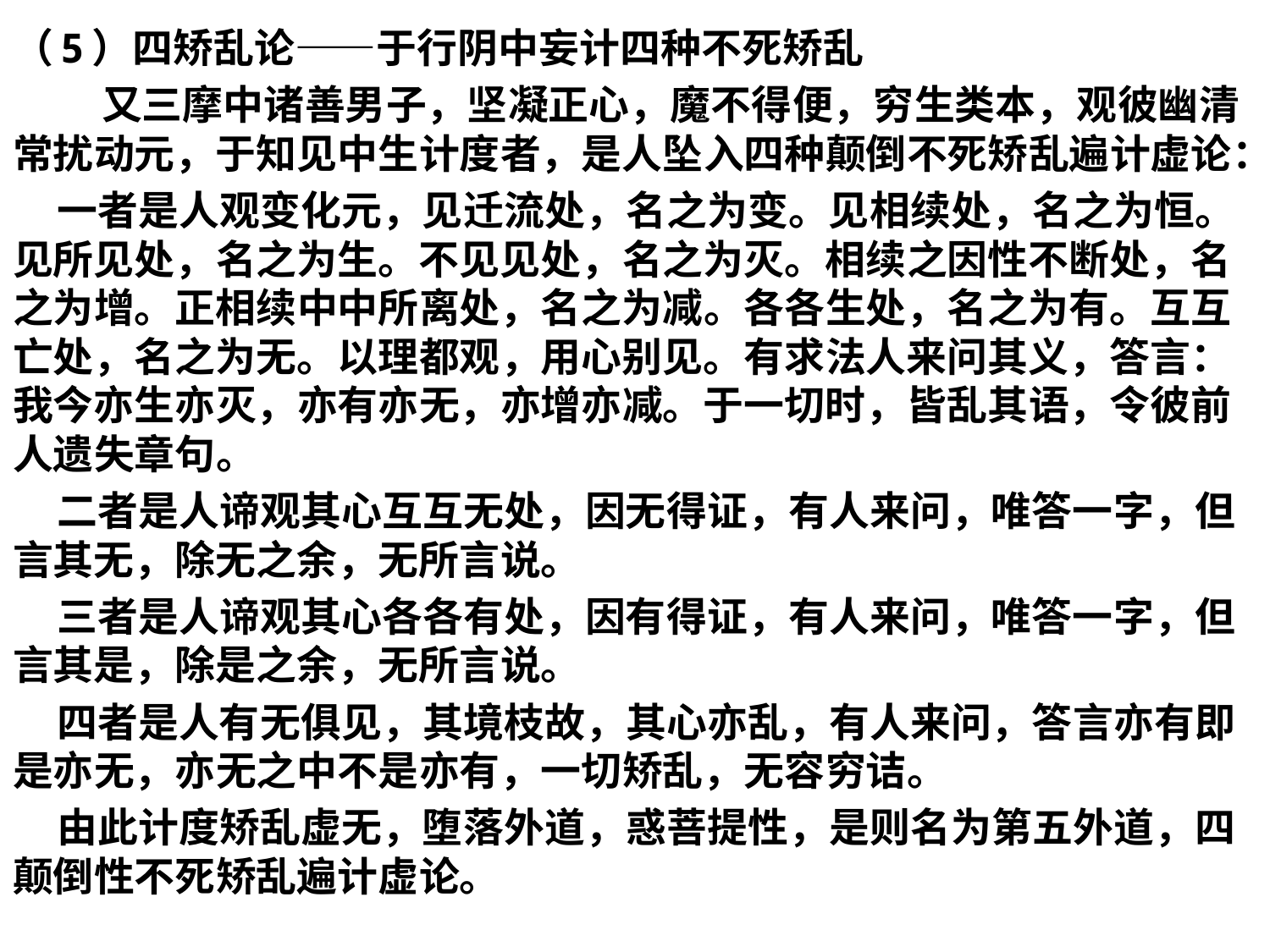

（5）四矫乱论——于行阴中妄计四种不死矫乱
         又三摩中诸善男子，坚凝正心，魔不得便，穷生类本，观彼幽清常扰动元，于知见中生计度者，是人坠入四种颠倒不死矫乱遍计虚论：
    一者是人观变化元，见迁流处，名之为变。见相续处，名之为恒。见所见处，名之为生。不见见处，名之为灭。相续之因性不断处，名之为增。正相续中中所离处，名之为减。各各生处，名之为有。互互亡处，名之为无。以理都观，用心别见。有求法人来问其义，答言：我今亦生亦灭，亦有亦无，亦增亦减。于一切时，皆乱其语，令彼前人遗失章句。
    二者是人谛观其心互互无处，因无得证，有人来问，唯答一字，但言其无，除无之余，无所言说。
    三者是人谛观其心各各有处，因有得证，有人来问，唯答一字，但言其是，除是之余，无所言说。
    四者是人有无俱见，其境枝故，其心亦乱，有人来问，答言亦有即是亦无，亦无之中不是亦有，一切矫乱，无容穷诘。
    由此计度矫乱虚无，堕落外道，惑菩提性，是则名为第五外道，四颠倒性不死矫乱遍计虚论。